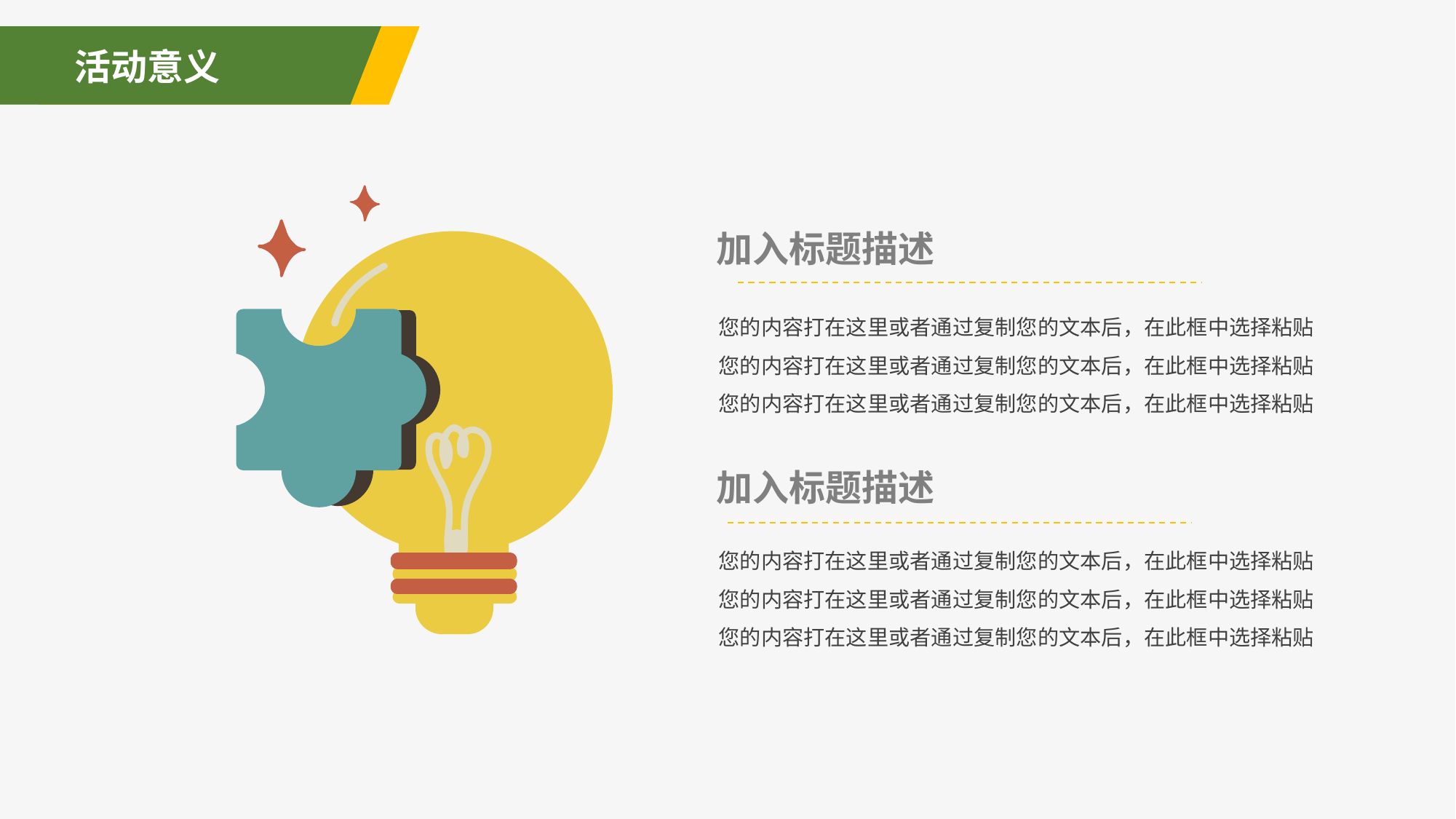

活动意义

加入标题描述
您的内容打在这里或者通过复制您的文本后，在此框中选择粘贴您的内容打在这里或者通过复制您的文本后，在此框中选择粘贴您的内容打在这里或者通过复制您的文本后，在此框中选择粘贴

加入标题描述
您的内容打在这里或者通过复制您的文本后，在此框中选择粘贴您的内容打在这里或者通过复制您的文本后，在此框中选择粘贴您的内容打在这里或者通过复制您的文本后，在此框中选择粘贴